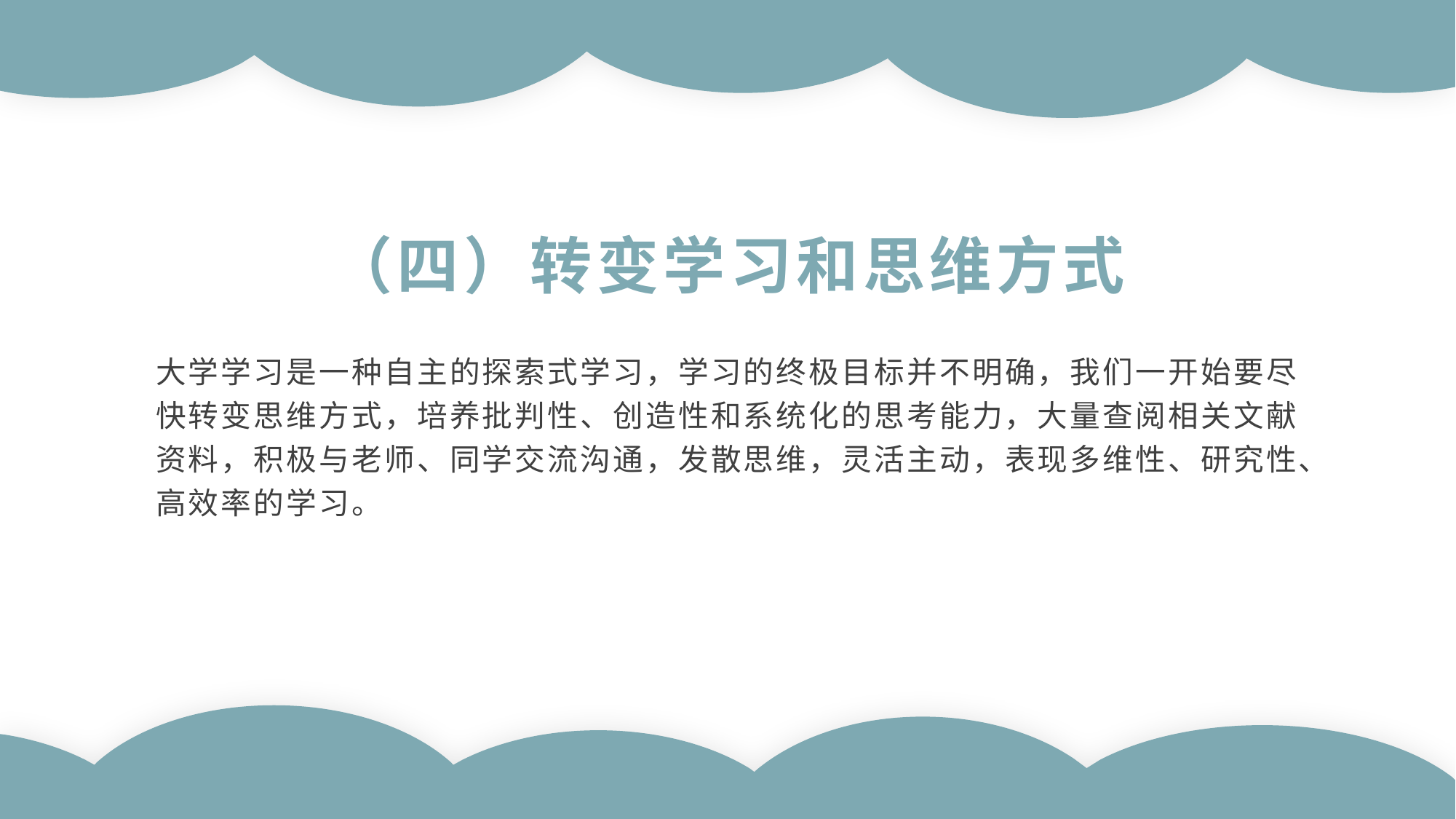

（四）转变学习和思维方式
大学学习是一种自主的探索式学习，学习的终极目标并不明确，我们一开始要尽快转变思维方式，培养批判性、创造性和系统化的思考能力，大量查阅相关文献资料，积极与老师、同学交流沟通，发散思维，灵活主动，表现多维性、研究性、高效率的学习。